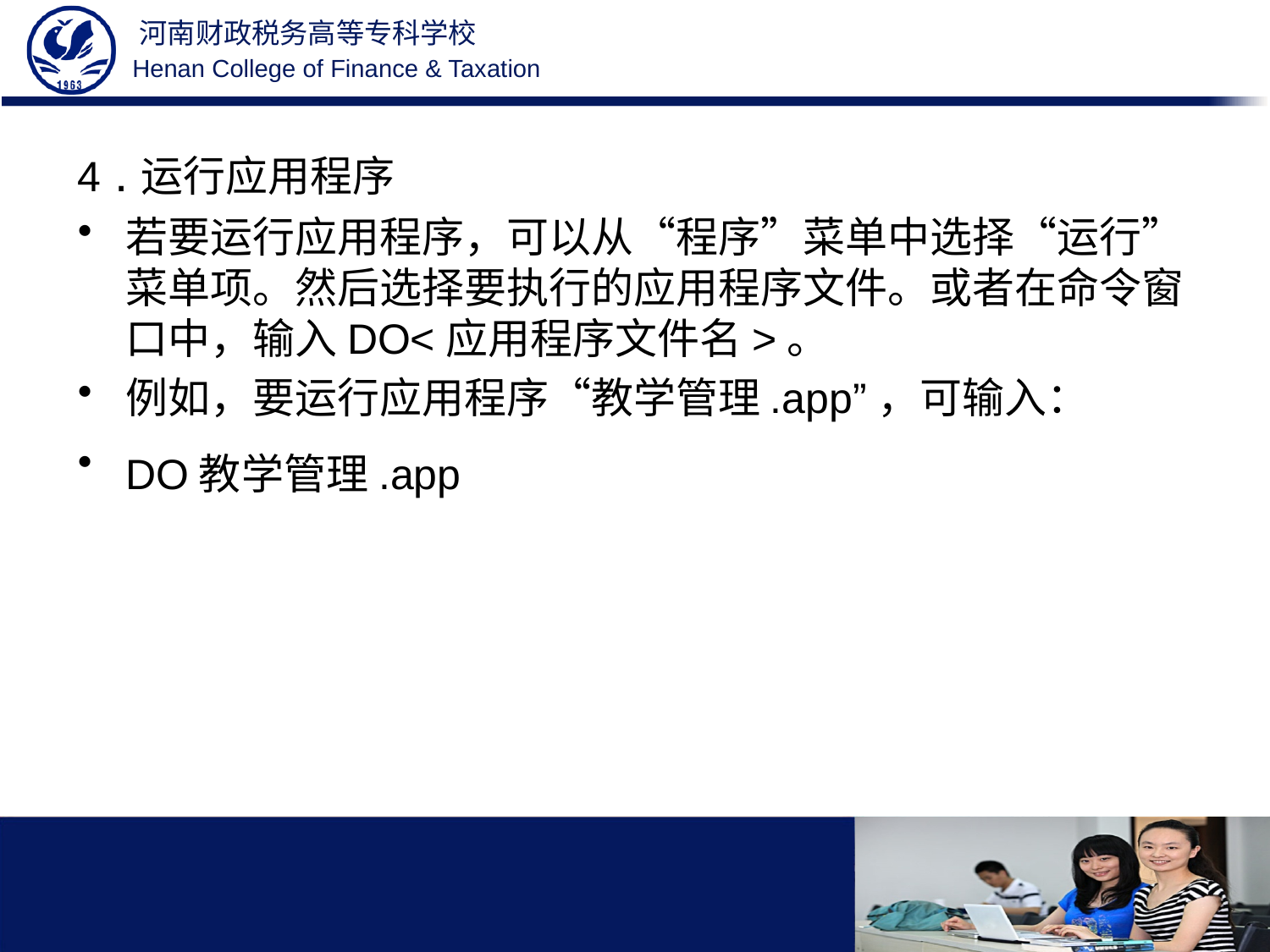

4 .运行应用程序
若要运行应用程序，可以从“程序”菜单中选择“运行”菜单项。然后选择要执行的应用程序文件。或者在命令窗口中，输入DO<应用程序文件名>。
例如，要运行应用程序“教学管理.app”，可输入：
DO教学管理.app